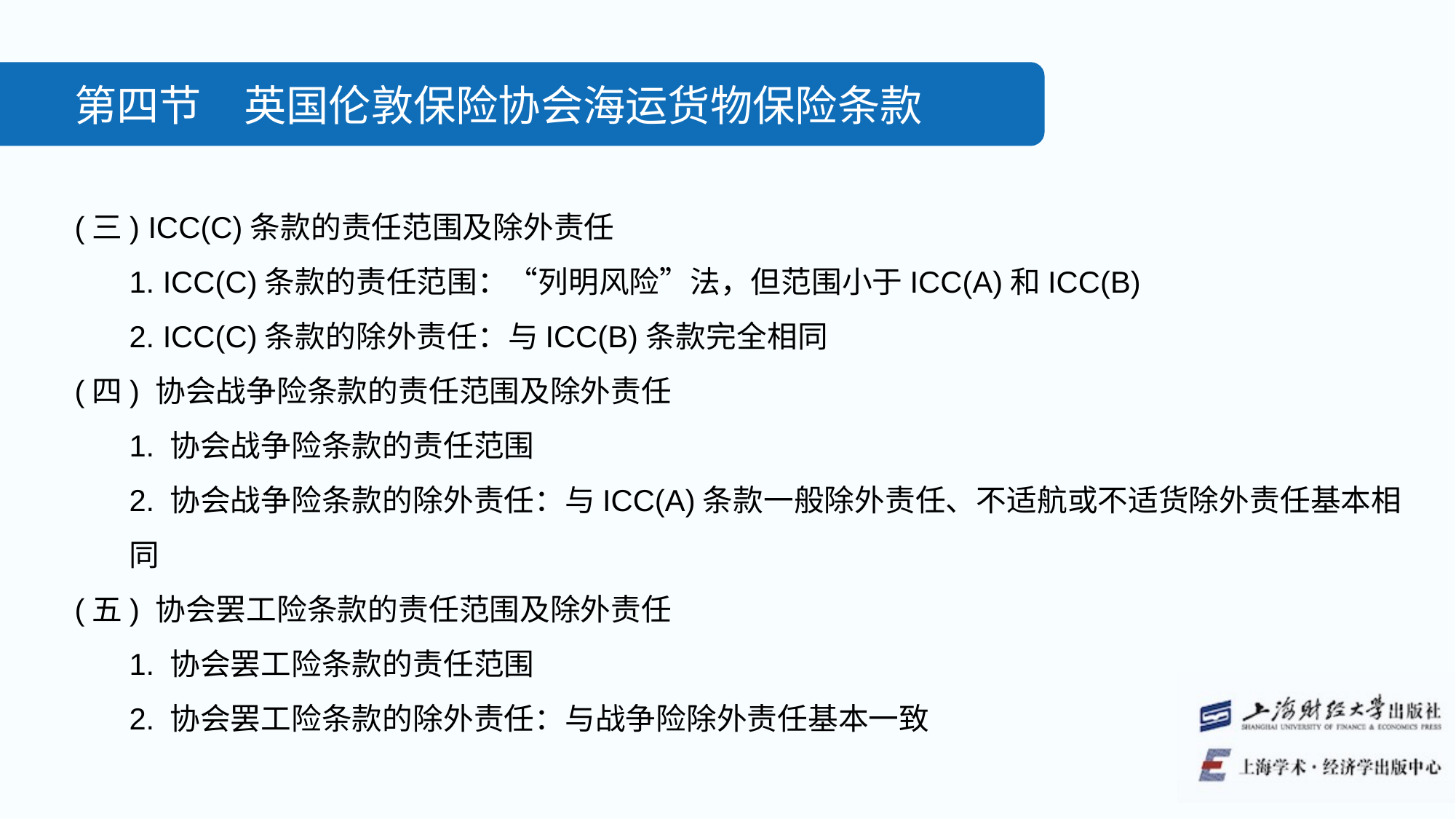

第四节　英国伦敦保险协会海运货物保险条款
(三) ICC(C)条款的责任范围及除外责任
1. ICC(C)条款的责任范围：“列明风险”法，但范围小于ICC(A)和ICC(B)
2. ICC(C)条款的除外责任：与ICC(B)条款完全相同
(四) 协会战争险条款的责任范围及除外责任
1. 协会战争险条款的责任范围
2. 协会战争险条款的除外责任：与ICC(A)条款一般除外责任、不适航或不适货除外责任基本相同
(五) 协会罢工险条款的责任范围及除外责任
1. 协会罢工险条款的责任范围
2. 协会罢工险条款的除外责任：与战争险除外责任基本一致